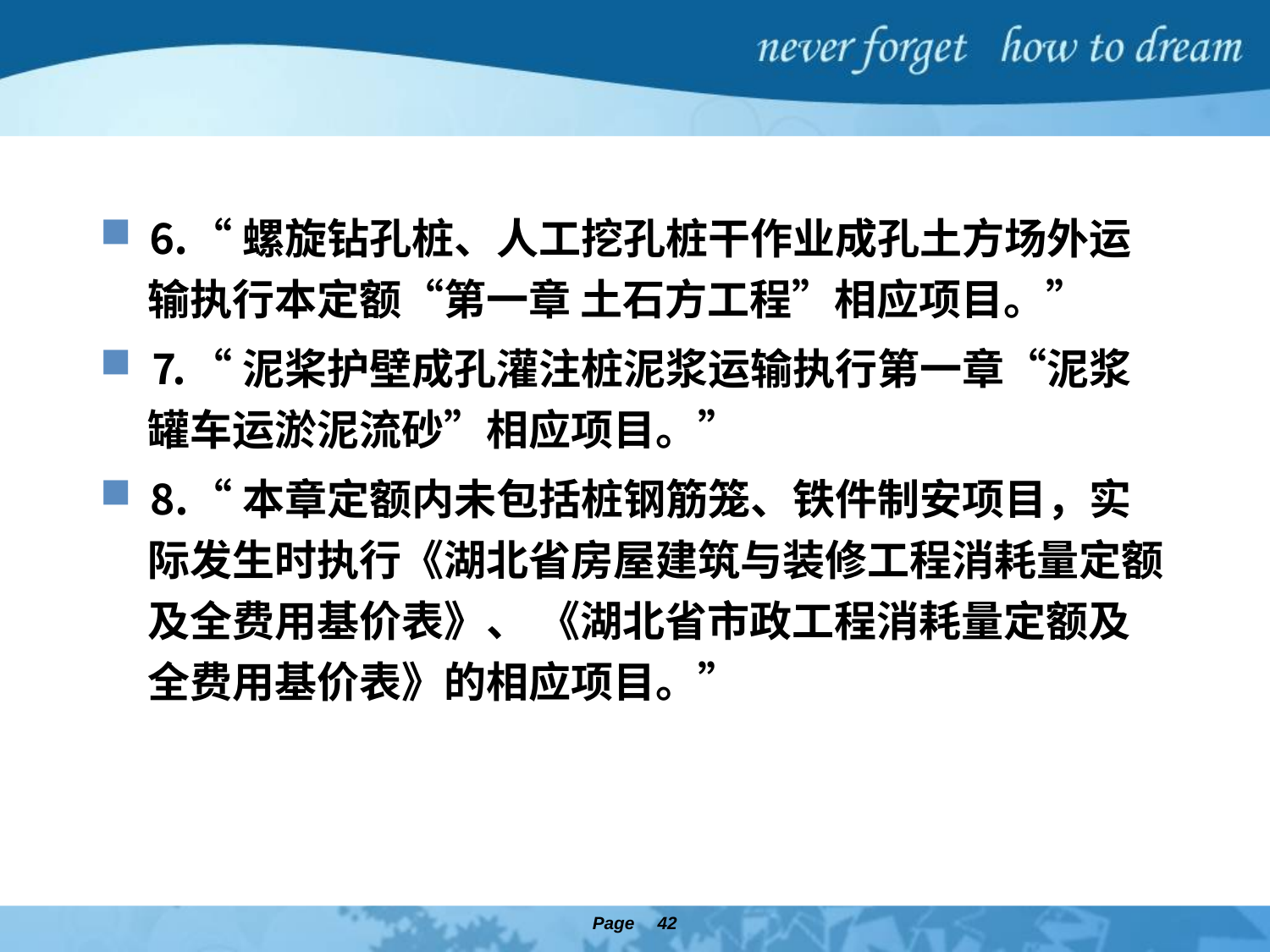

⒍“螺旋钻孔桩、人工挖孔桩干作业成孔土方场外运输执行本定额“第一章 土石方工程”相应项目。”
⒎“泥桨护壁成孔灌注桩泥浆运输执行第一章“泥浆罐车运淤泥流砂”相应项目。”
⒏“本章定额内未包括桩钢筋笼、铁件制安项目，实际发生时执行《湖北省房屋建筑与装修工程消耗量定额及全费用基价表》、 《湖北省市政工程消耗量定额及全费用基价表》的相应项目。”